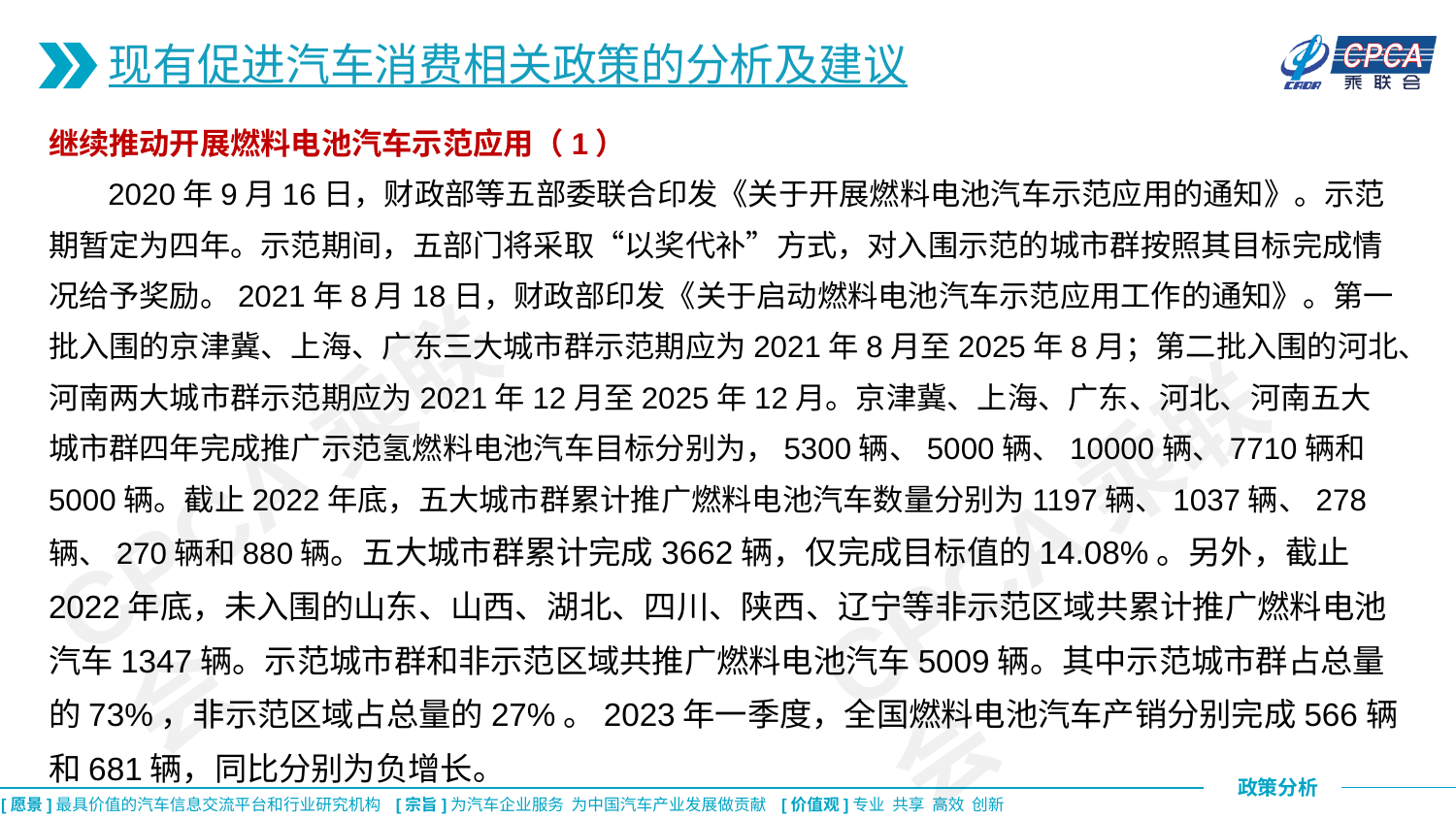

现有促进汽车消费相关政策的分析及建议
继续推动开展燃料电池汽车示范应用（1）
       2020年9月16日，财政部等五部委联合印发《关于开展燃料电池汽车示范应用的通知》。示范期暂定为四年。示范期间，五部门将采取“以奖代补”方式，对入围示范的城市群按照其目标完成情况给予奖励。2021年8月18日，财政部印发《关于启动燃料电池汽车示范应用工作的通知》。第一批入围的京津冀、上海、广东三大城市群示范期应为2021年8月至2025年8月；第二批入围的河北、河南两大城市群示范期应为2021年12月至2025年12月。京津冀、上海、广东、河北、河南五大城市群四年完成推广示范氢燃料电池汽车目标分别为，5300辆、5000辆、10000辆、7710辆和5000辆。截止2022年底，五大城市群累计推广燃料电池汽车数量分别为1197辆、1037辆、278辆、270辆和880辆。五大城市群累计完成3662辆，仅完成目标值的14.08%。另外，截止2022年底，未入围的山东、山西、湖北、四川、陕西、辽宁等非示范区域共累计推广燃料电池汽车1347辆。示范城市群和非示范区域共推广燃料电池汽车5009辆。其中示范城市群占总量的73%，非示范区域占总量的27%。2023年一季度，全国燃料电池汽车产销分别完成566辆和681辆，同比分别为负增长。
CPCA乘联会
CPCA乘联会